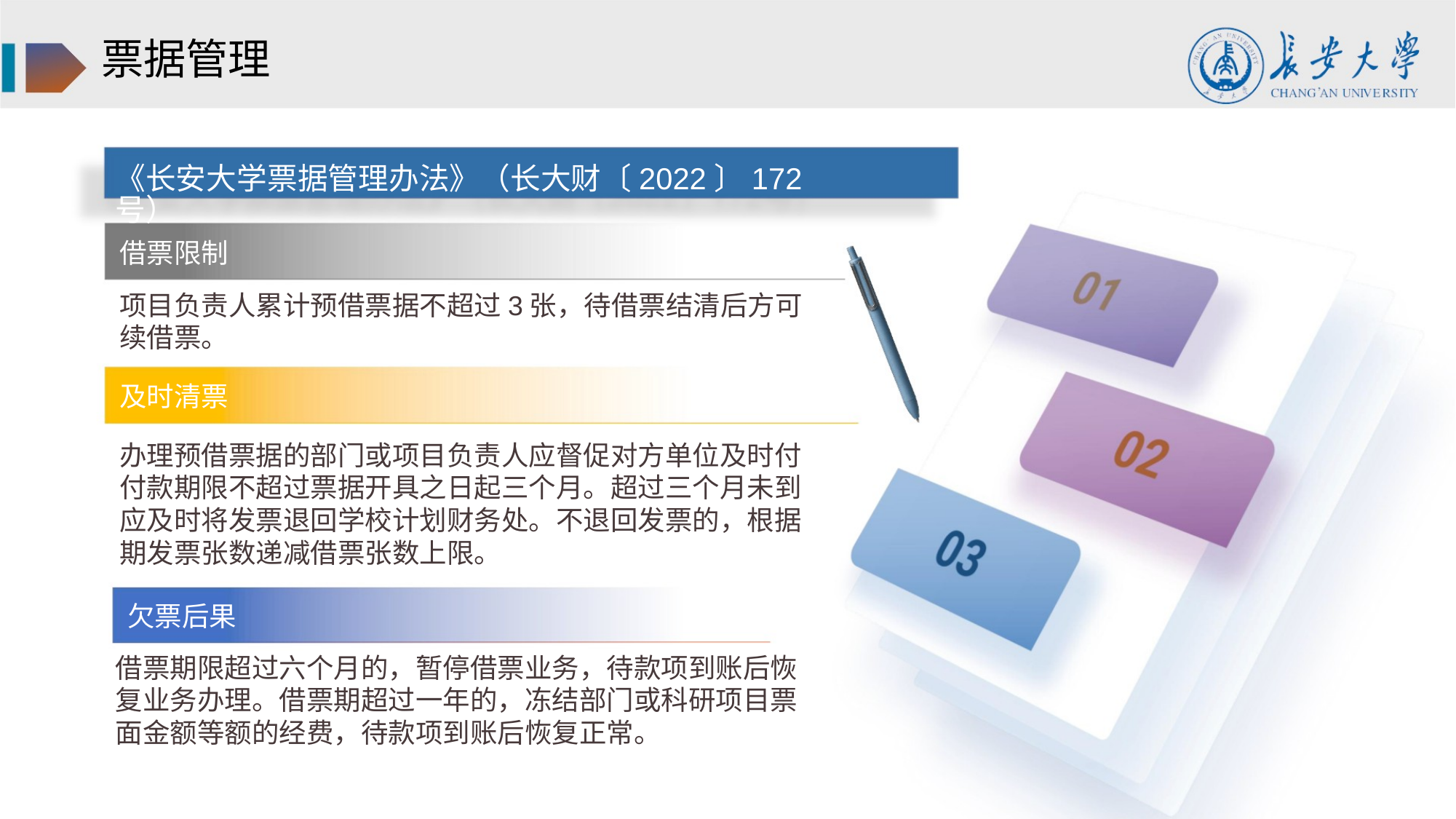

票据管理
《长安大学票据管理办法》（长大财〔2022〕172号）
借票限制
项目负责人累计预借票据不超过3张，待借票结清后方可
续借票。
及时清票
办理预借票据的部门或项目负责人应督促对方单位及时付
付款期限不超过票据开具之日起三个月。超过三个月未到
应及时将发票退回学校计划财务处。不退回发票的，根据
期发票张数递减借票张数上限。
欠票后果
借票期限超过六个月的，暂停借票业务，待款项到账后恢
复业务办理。借票期超过一年的，冻结部门或科研项目票
面金额等额的经费，待款项到账后恢复正常。